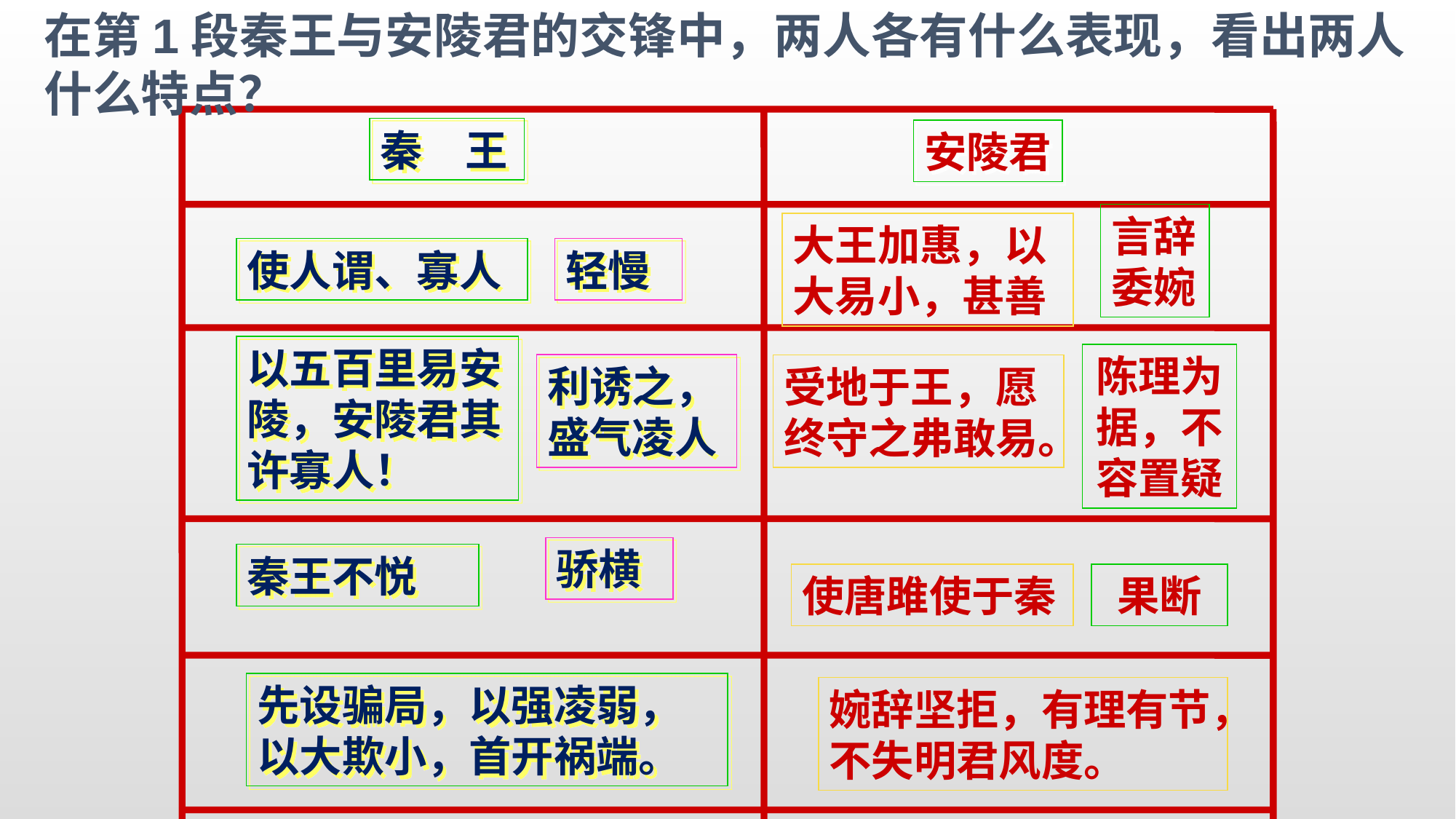

在第1段秦王与安陵君的交锋中，两人各有什么表现，看出两人什么特点？

秦　王
安陵君

言辞
委婉
大王加惠，以大易小，甚善
使人谓、寡人
轻慢

以五百里易安陵，安陵君其许寡人！
陈理为据，不容置疑
利诱之，盛气凌人
受地于王，愿终守之弗敢易。

骄横
秦王不悦
使唐雎使于秦
果断

先设骗局，以强凌弱，以大欺小，首开祸端。
婉辞坚拒，有理有节，不失明君风度。